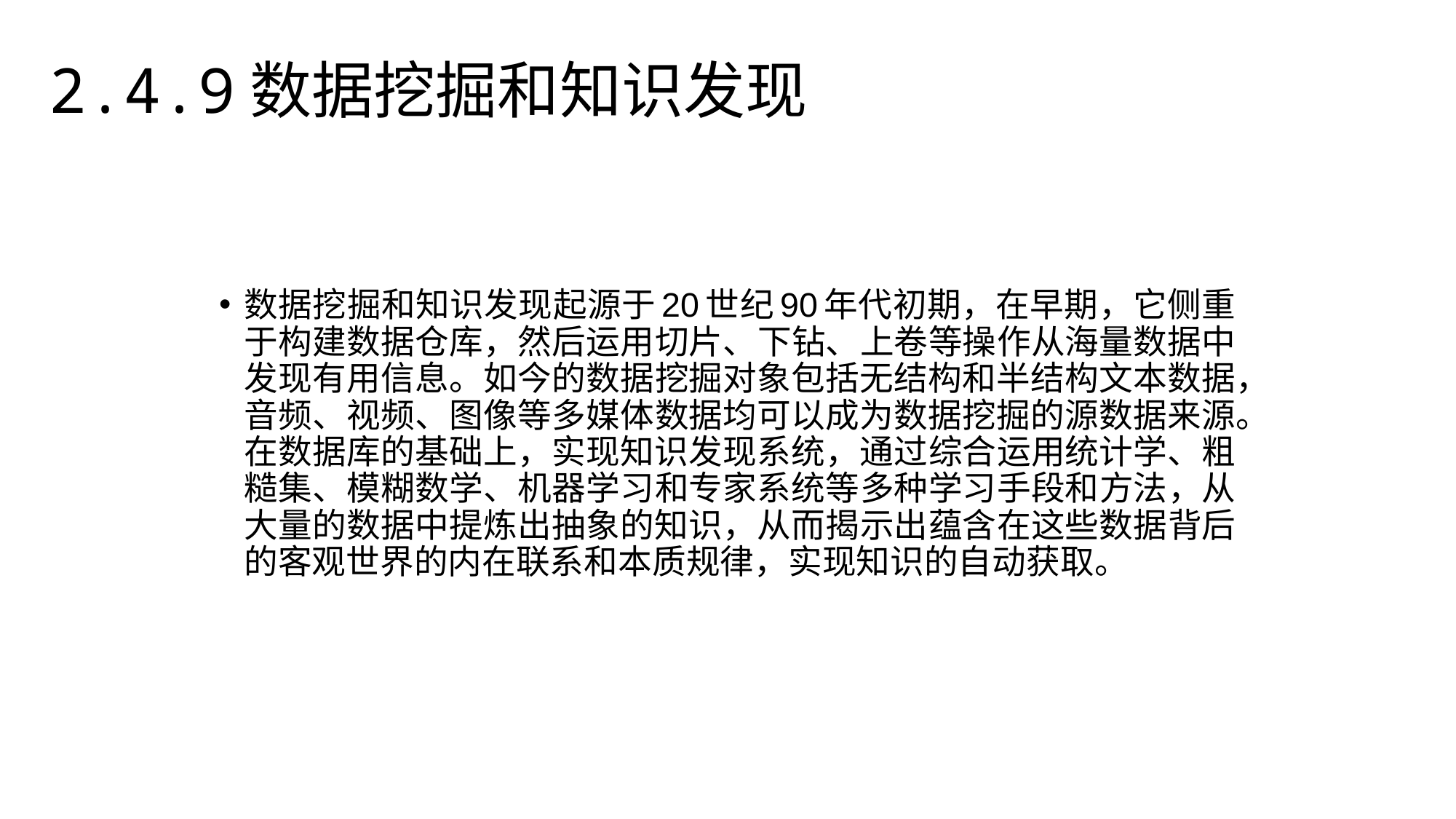

2.4.9数据挖掘和知识发现
数据挖掘和知识发现起源于20世纪90年代初期，在早期，它侧重于构建数据仓库，然后运用切片、下钻、上卷等操作从海量数据中发现有用信息。如今的数据挖掘对象包括无结构和半结构文本数据，音频、视频、图像等多媒体数据均可以成为数据挖掘的源数据来源。在数据库的基础上，实现知识发现系统，通过综合运用统计学、粗糙集、模糊数学、机器学习和专家系统等多种学习手段和方法，从大量的数据中提炼出抽象的知识，从而揭示出蕴含在这些数据背后的客观世界的内在联系和本质规律，实现知识的自动获取。